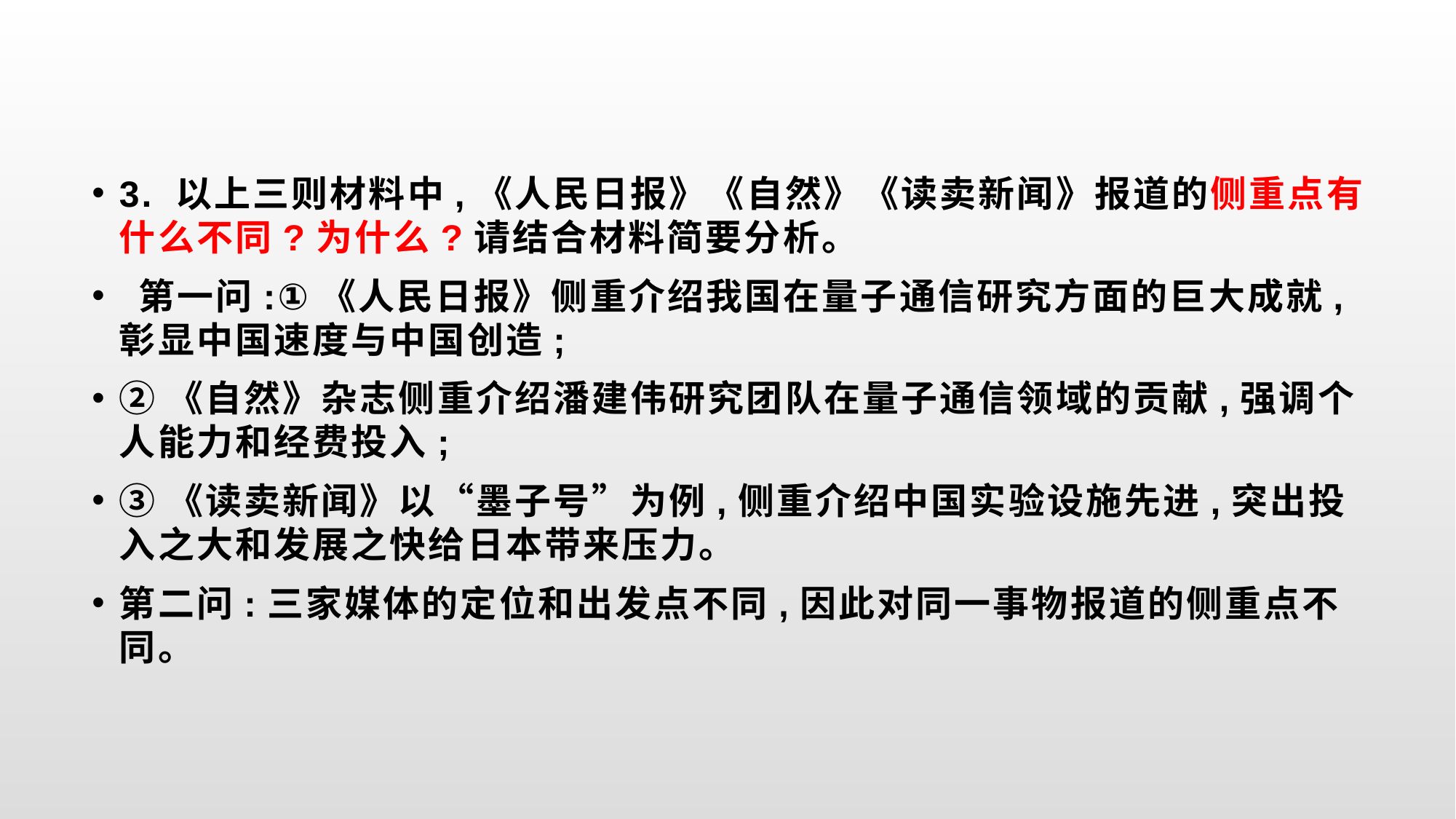

#
3. 以上三则材料中,《人民日报》《自然》《读卖新闻》报道的侧重点有什么不同?为什么?请结合材料简要分析。
 第一问:①《人民日报》侧重介绍我国在量子通信研究方面的巨大成就,彰显中国速度与中国创造;
②《自然》杂志侧重介绍潘建伟研究团队在量子通信领域的贡献,强调个人能力和经费投入;
③《读卖新闻》以“墨子号”为例,侧重介绍中国实验设施先进,突出投入之大和发展之快给日本带来压力。
第二问:三家媒体的定位和出发点不同,因此对同一事物报道的侧重点不同。